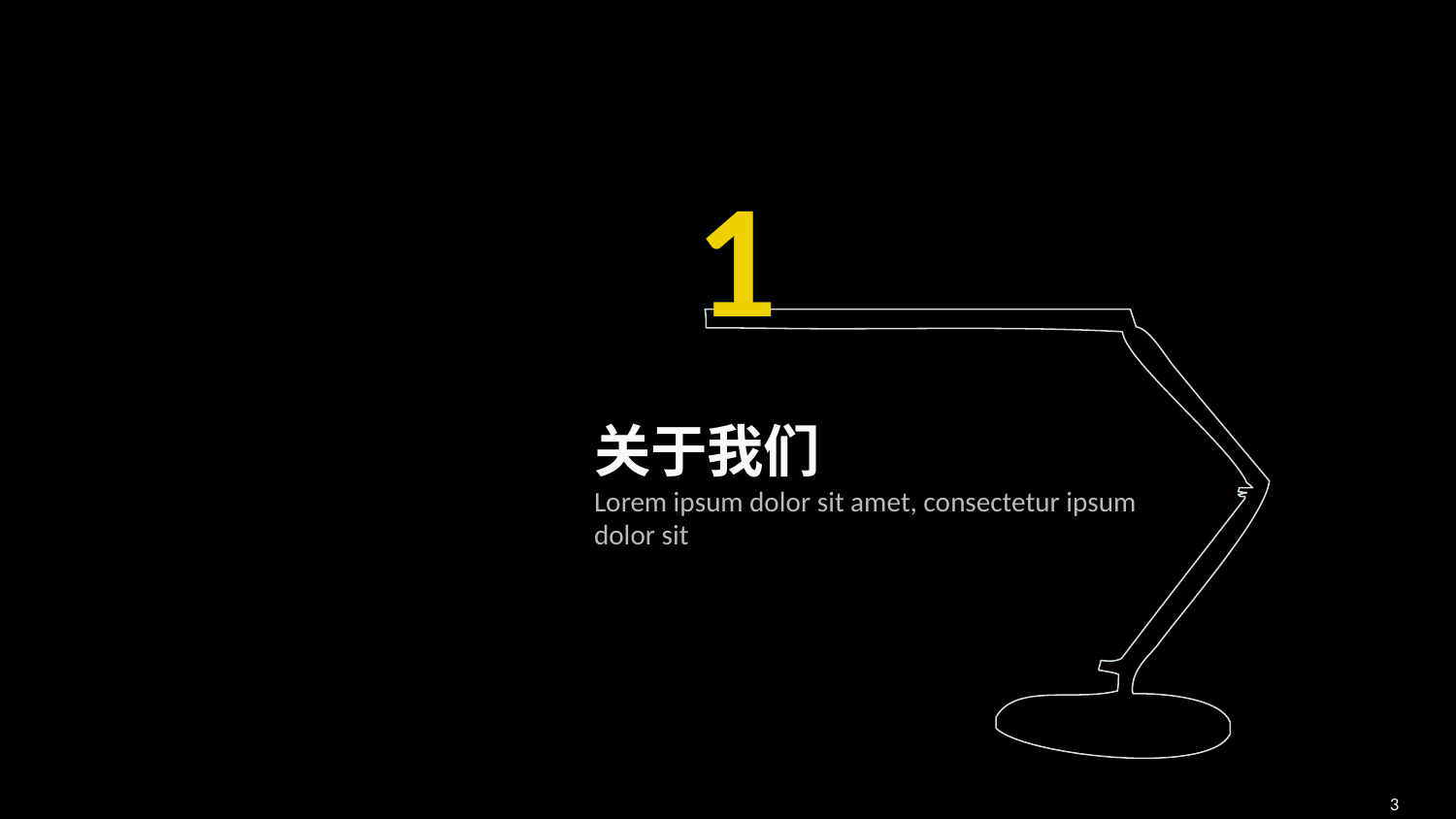

1

关于我们
Lorem ipsum dolor sit amet, consectetur ipsum dolor sit